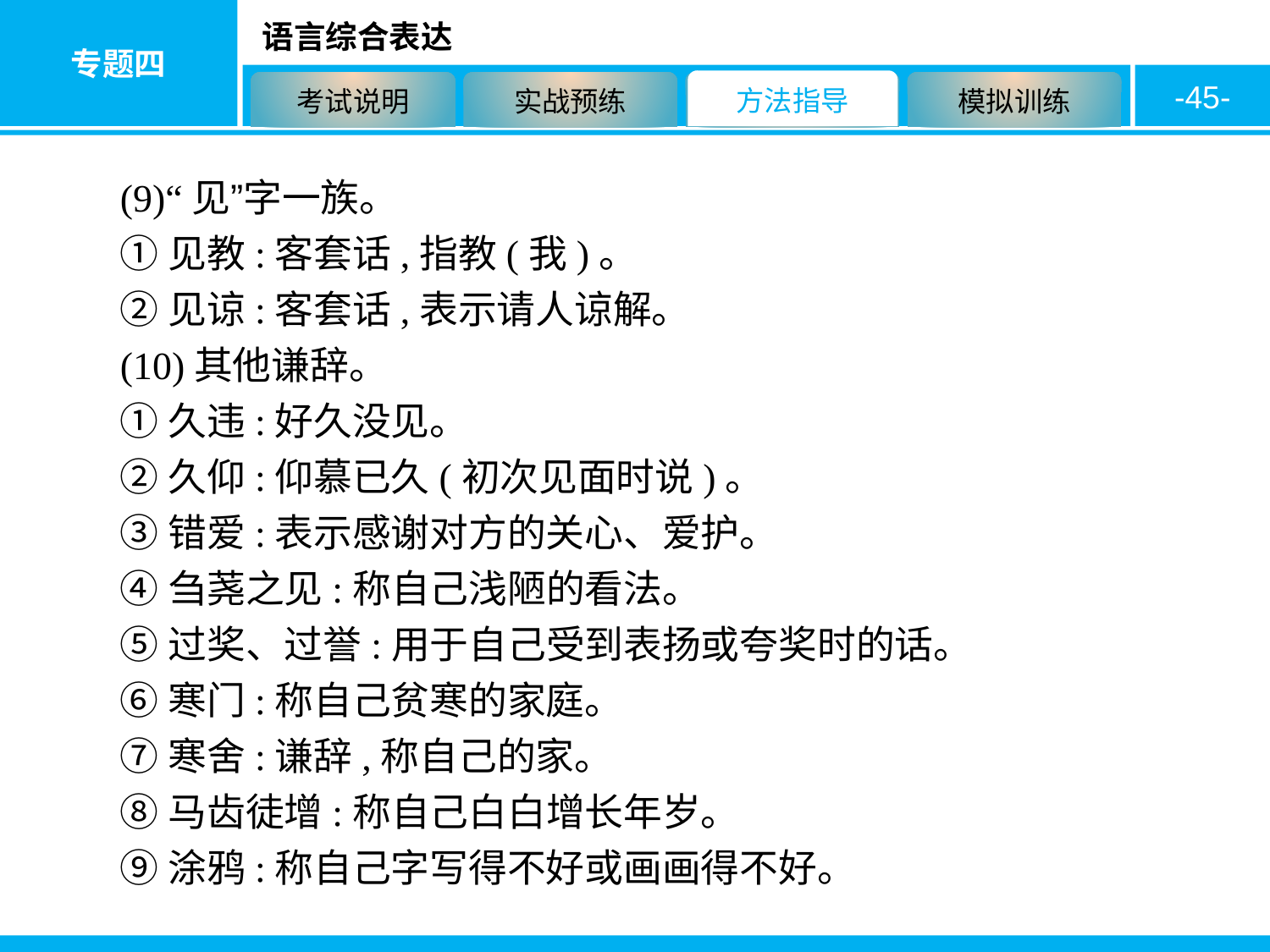

-45-
(9)“见”字一族。
①见教:客套话,指教(我)。
②见谅:客套话,表示请人谅解。
(10)其他谦辞。
①久违:好久没见。
②久仰:仰慕已久(初次见面时说)。
③错爱:表示感谢对方的关心、爱护。
④刍荛之见:称自己浅陋的看法。
⑤过奖、过誉:用于自己受到表扬或夸奖时的话。
⑥寒门:称自己贫寒的家庭。
⑦寒舍:谦辞,称自己的家。
⑧马齿徒增:称自己白白增长年岁。
⑨涂鸦:称自己字写得不好或画画得不好。